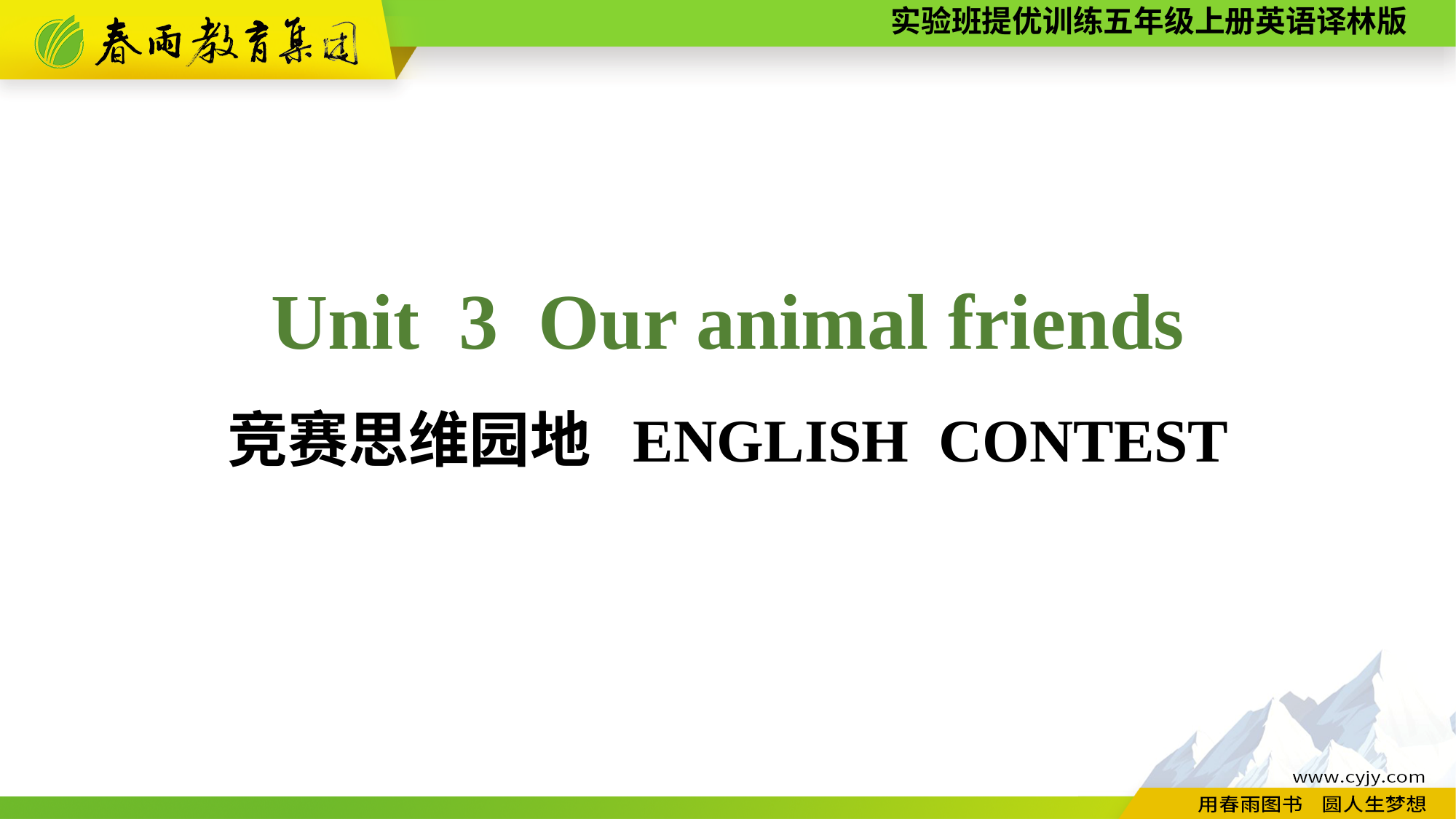

Unit  3  Our animal friends
竞赛思维园地  ENGLISH  CONTEST